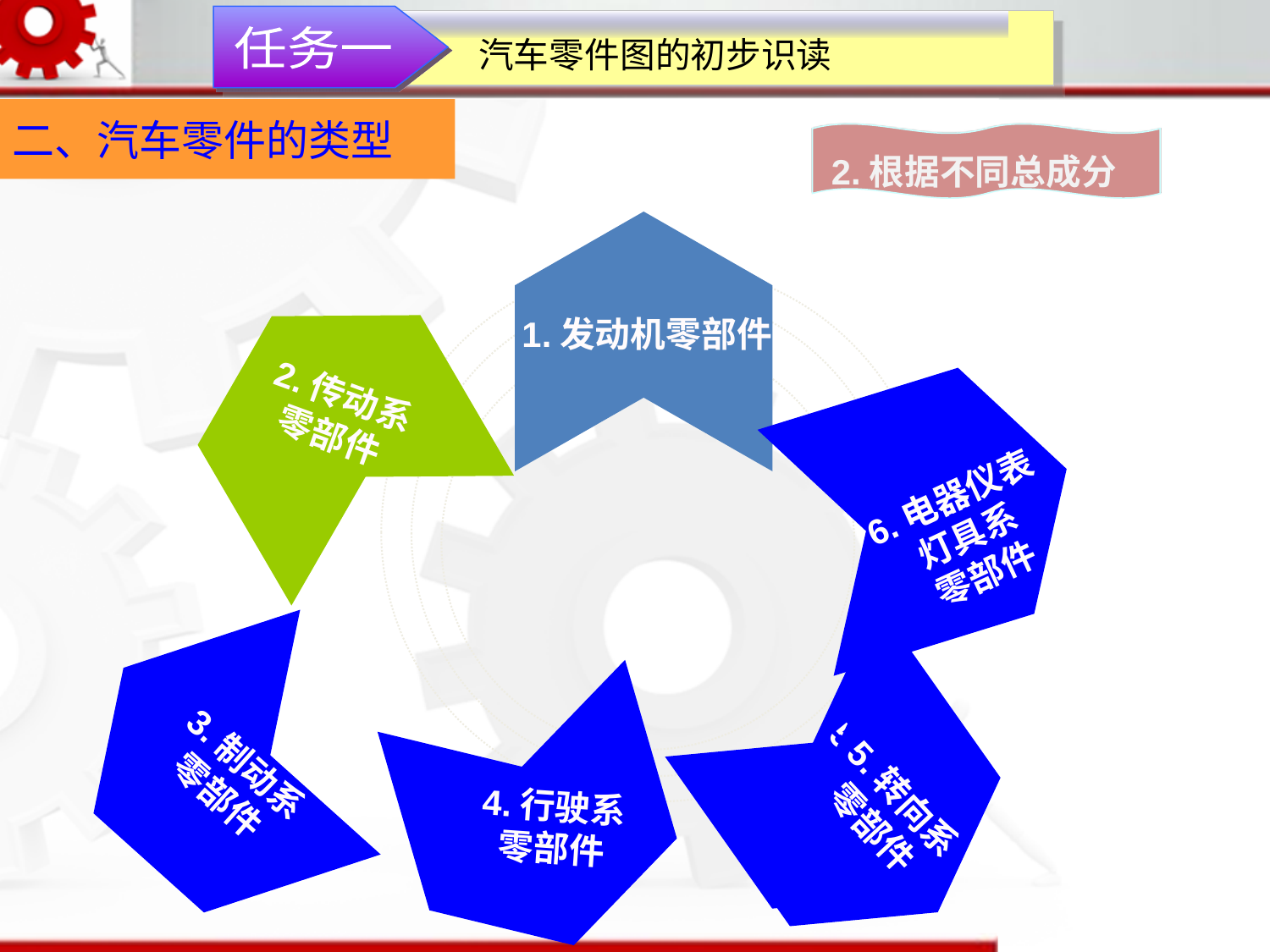

汽车零件图的初步识读
任务一
二、汽车零件的类型

2.根据不同总成分

1.发动机零部件

2.传动系
零部件

3.制动系
零部件

6.电器仪表
灯具系
零部件

5.转向系
零部件
5.转向系
零部件
4.行驶系
零部件